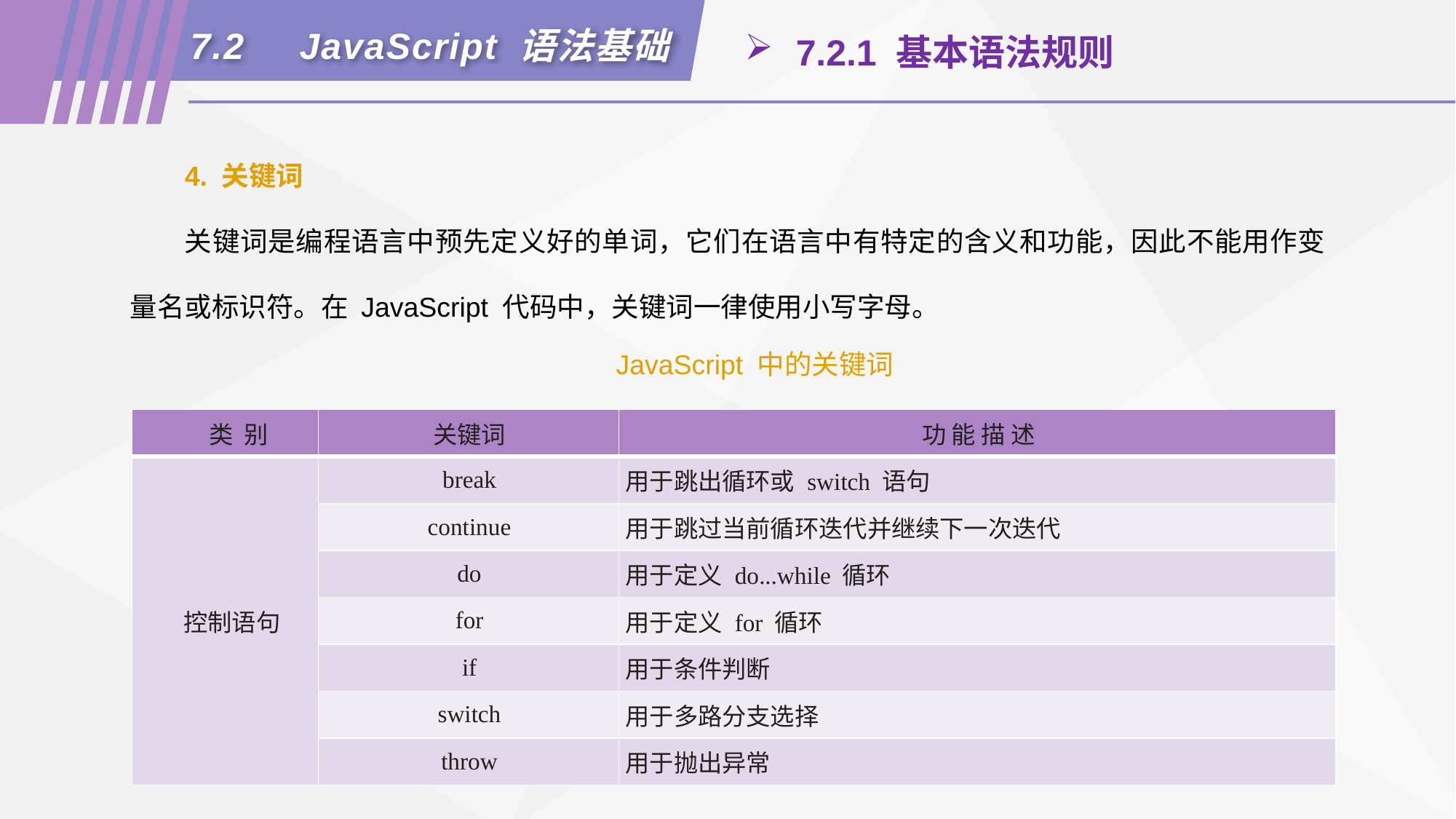

7.2	JavaScript 语法基础
 7.2.1 基本语法规则
4. 关键词
关键词是编程语言中预先定义好的单词，它们在语言中有特定的含义和功能，因此不能用作变量名或标识符。在 JavaScript 代码中，关键词一律使用小写字母。
JavaScript 中的关键词
| 类 别 | 关键词 | 功 能 描 述 |
| --- | --- | --- |
| 控制语句 | break | 用于跳出循环或 switch 语句 |
|  | continue | 用于跳过当前循环迭代并继续下一次迭代 |
|  | do | 用于定义 do...while 循环 |
|  | for | 用于定义 for 循环 |
|  | if | 用于条件判断 |
|  | switch | 用于多路分支选择 |
|  | throw | 用于抛出异常 |